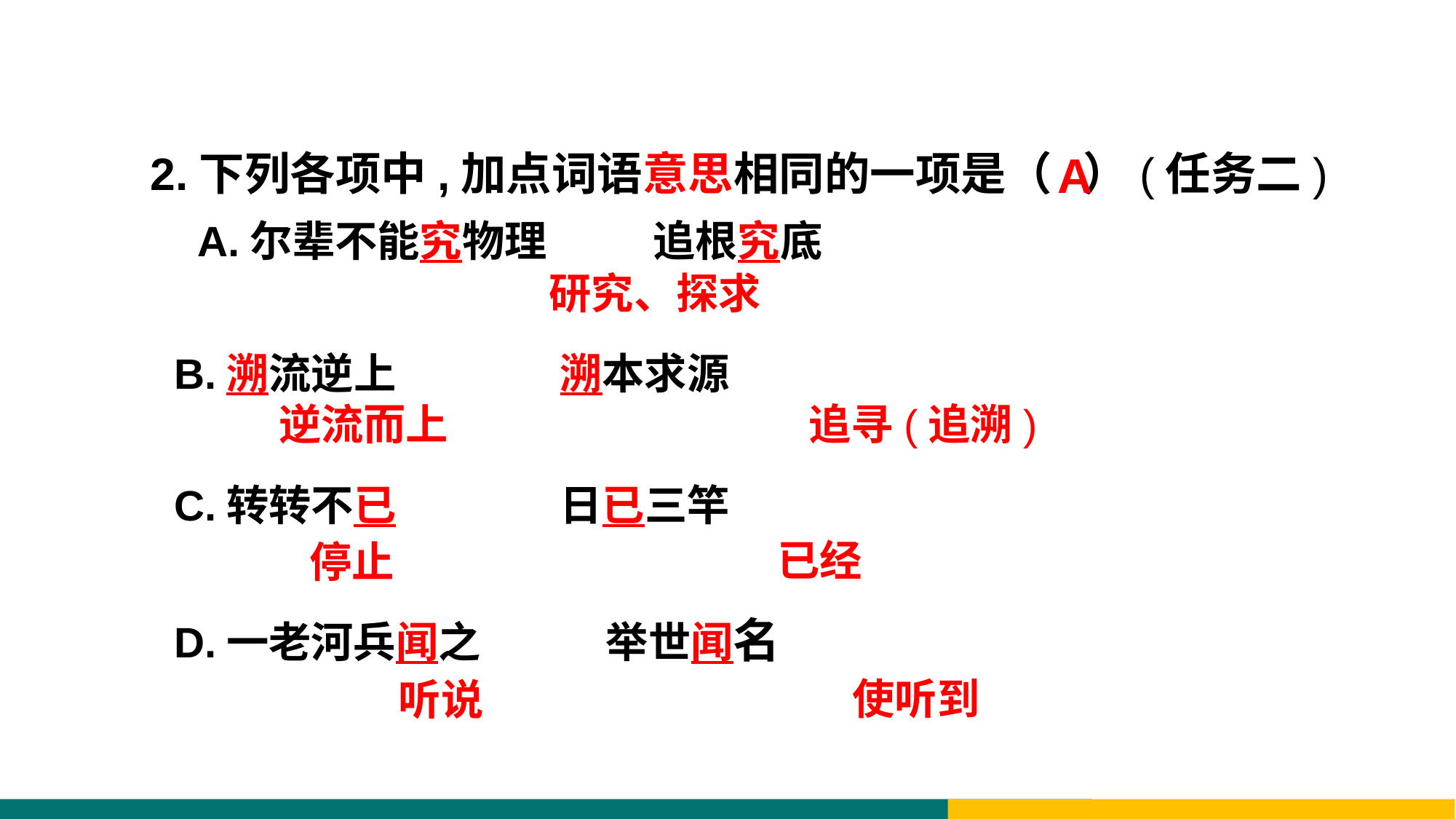

A
2.下列各项中,加点词语意思相同的一项是（   ）(任务二)
    A.尔辈不能究物理           追根究底

  B.溯流逆上                 溯本求源

  C.转转不已                 日已三竿

  D.一老河兵闻之             举世闻名
研究、探求
逆流而上
追寻(追溯)
已经
停止
使听到
听说